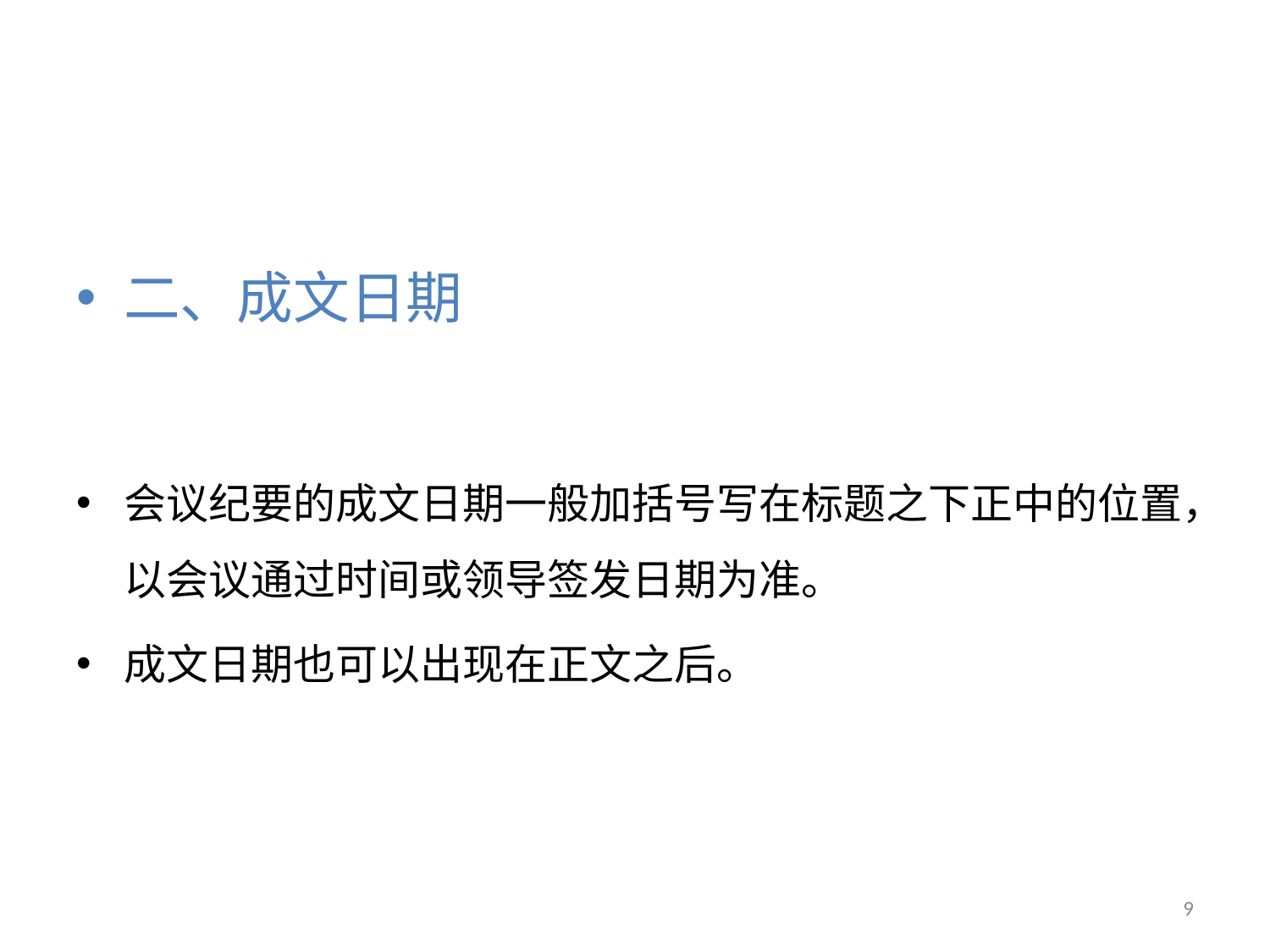

#
二、成文日期

会议纪要的成文日期一般加括号写在标题之下正中的位置，以会议通过时间或领导签发日期为准。
成文日期也可以出现在正文之后。
9